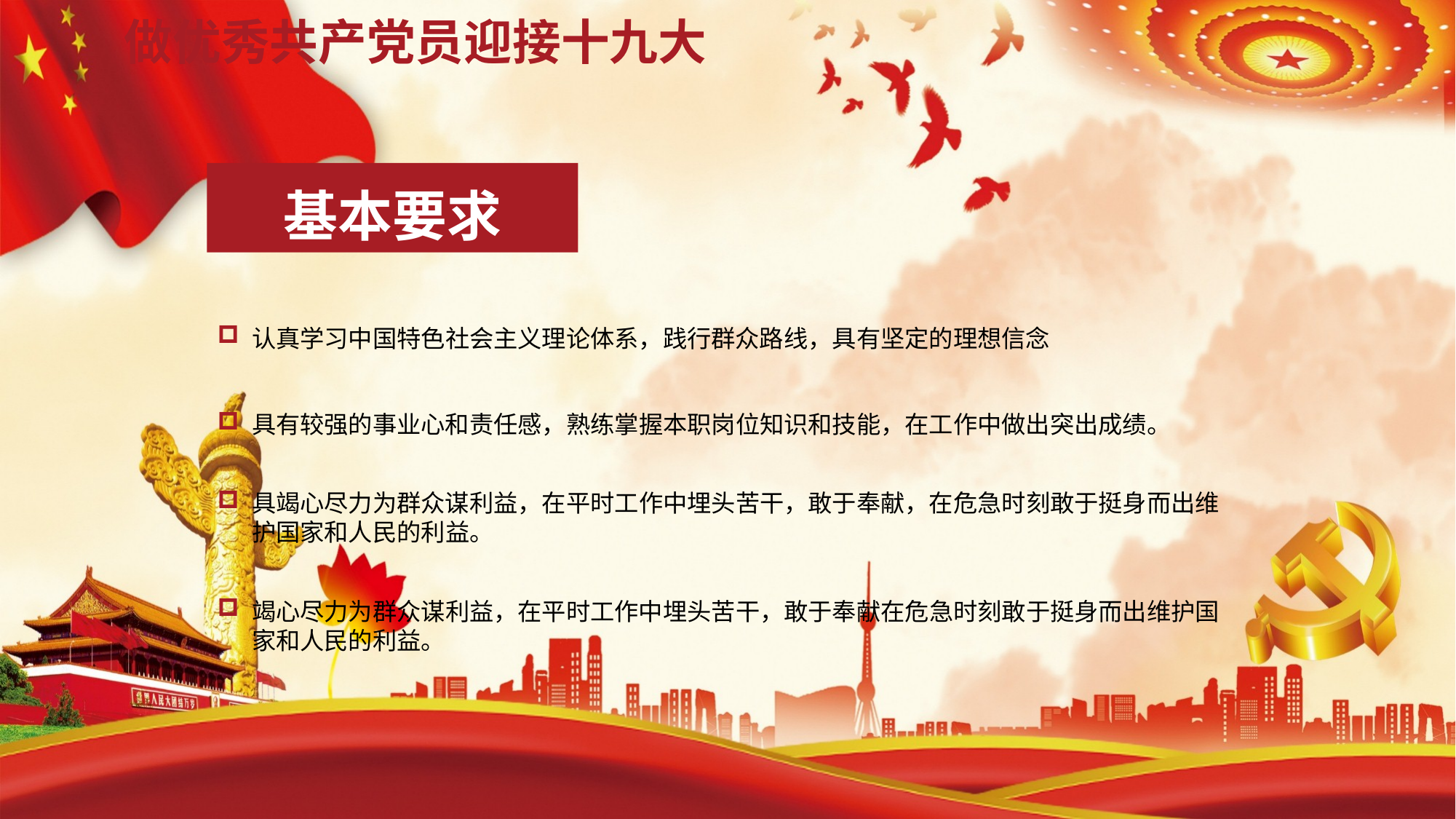

# 做优秀共产党员迎接十九大
基本要求
认真学习中国特色社会主义理论体系，践行群众路线，具有坚定的理想信念
具有较强的事业心和责任感，熟练掌握本职岗位知识和技能，在工作中做出突出成绩。
具竭心尽力为群众谋利益，在平时工作中埋头苦干，敢于奉献，在危急时刻敢于挺身而出维护国家和人民的利益。
竭心尽力为群众谋利益，在平时工作中埋头苦干，敢于奉献在危急时刻敢于挺身而出维护国家和人民的利益。